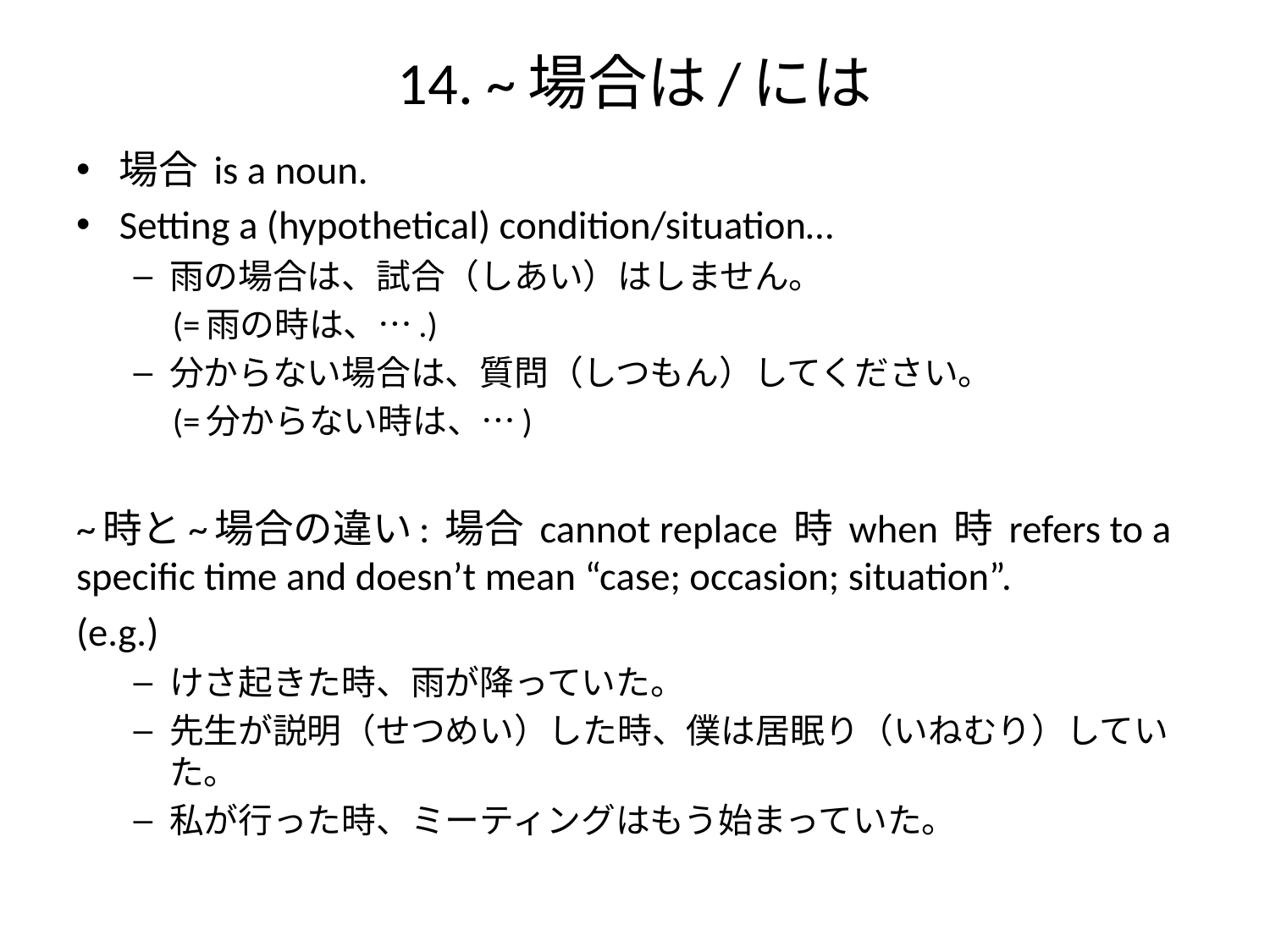

# 14. ~場合は/には
場合 is a noun.
Setting a (hypothetical) condition/situation…
雨の場合は、試合（しあい）はしません。
     (=雨の時は、….)
分からない場合は、質問（しつもん）してください。
     (=分からない時は、…)

~時と~場合の違い: 場合 cannot replace 時 when 時 refers to a specific time and doesn’t mean “case; occasion; situation”.
(e.g.)
けさ起きた時、雨が降っていた。
先生が説明（せつめい）した時、僕は居眠り（いねむり）していた。
私が行った時、ミーティングはもう始まっていた。